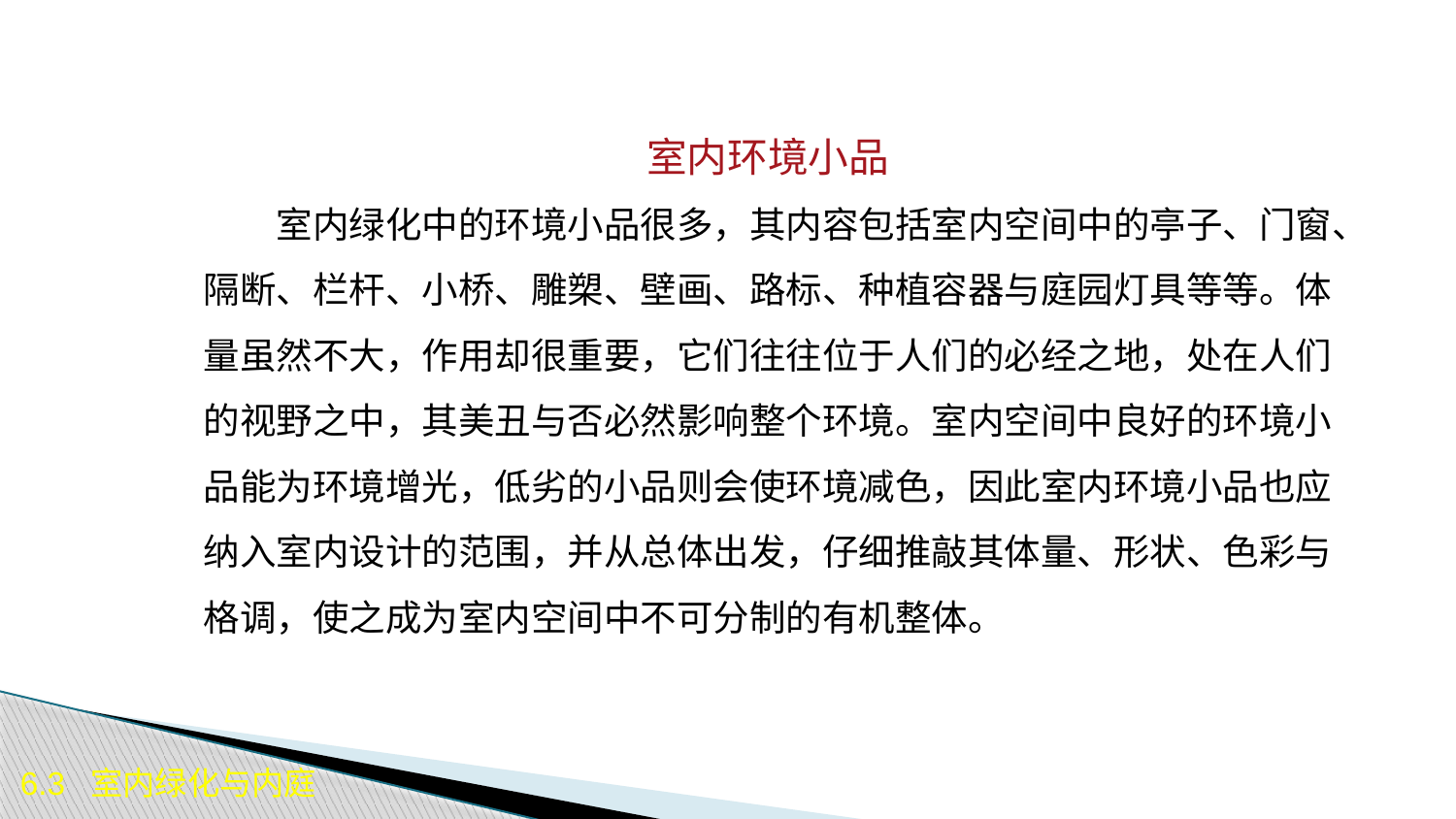

室内环境小品
　　室内绿化中的环境小品很多，其内容包括室内空间中的亭子、门窗、隔断、栏杆、小桥、雕槊、壁画、路标、种植容器与庭园灯具等等。体量虽然不大，作用却很重要，它们往往位于人们的必经之地，处在人们的视野之中，其美丑与否必然影响整个环境。室内空间中良好的环境小品能为环境增光，低劣的小品则会使环境减色，因此室内环境小品也应纳入室内设计的范围，并从总体出发，仔细推敲其体量、形状、色彩与格调，使之成为室内空间中不可分制的有机整体。
6.3  室内绿化与内庭